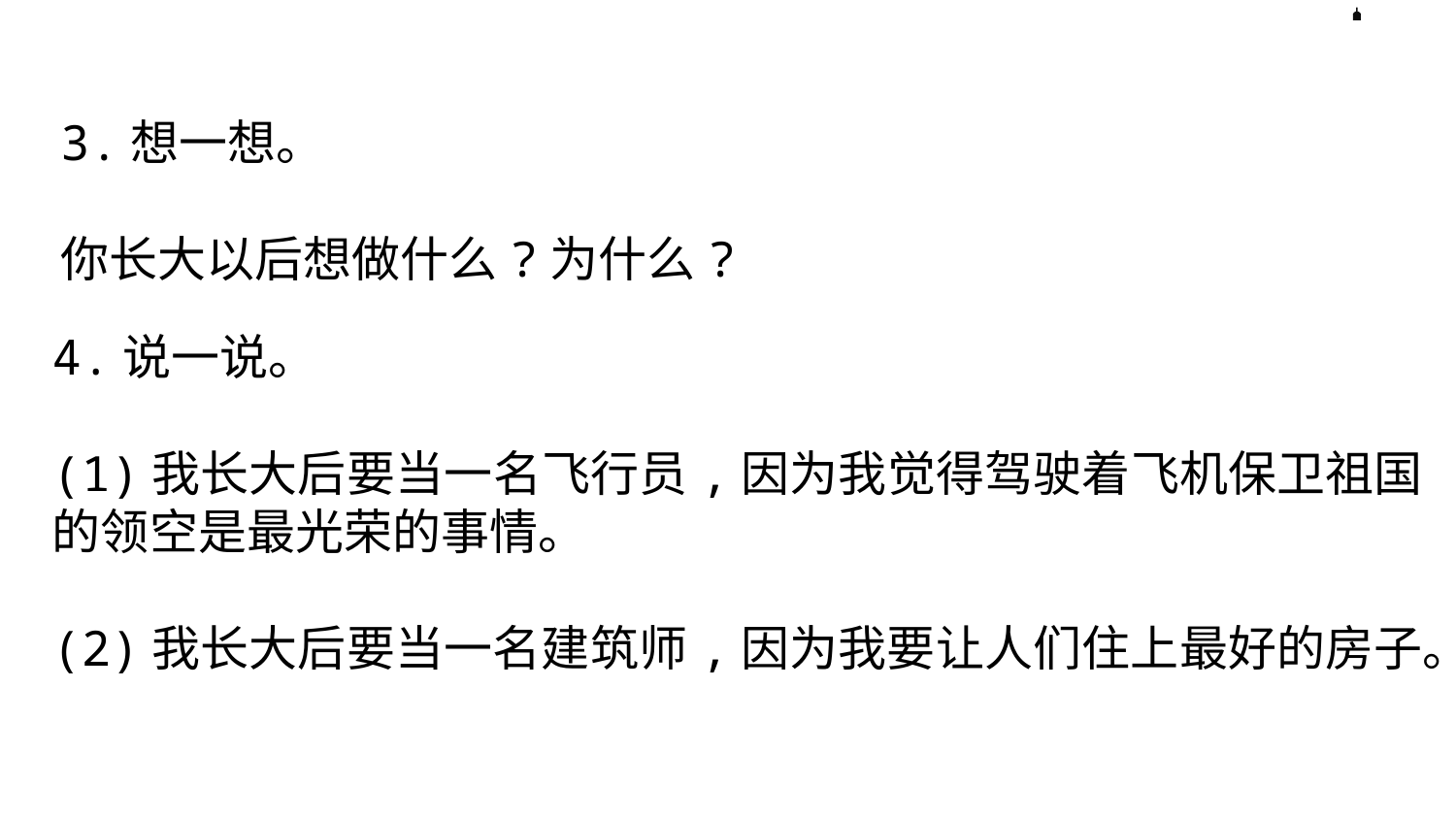

3.想一想。

你长大以后想做什么?为什么?
4.说一说。

(1)我长大后要当一名飞行员,因为我觉得驾驶着飞机保卫祖国的领空是最光荣的事情。

(2)我长大后要当一名建筑师,因为我要让人们住上最好的房子。